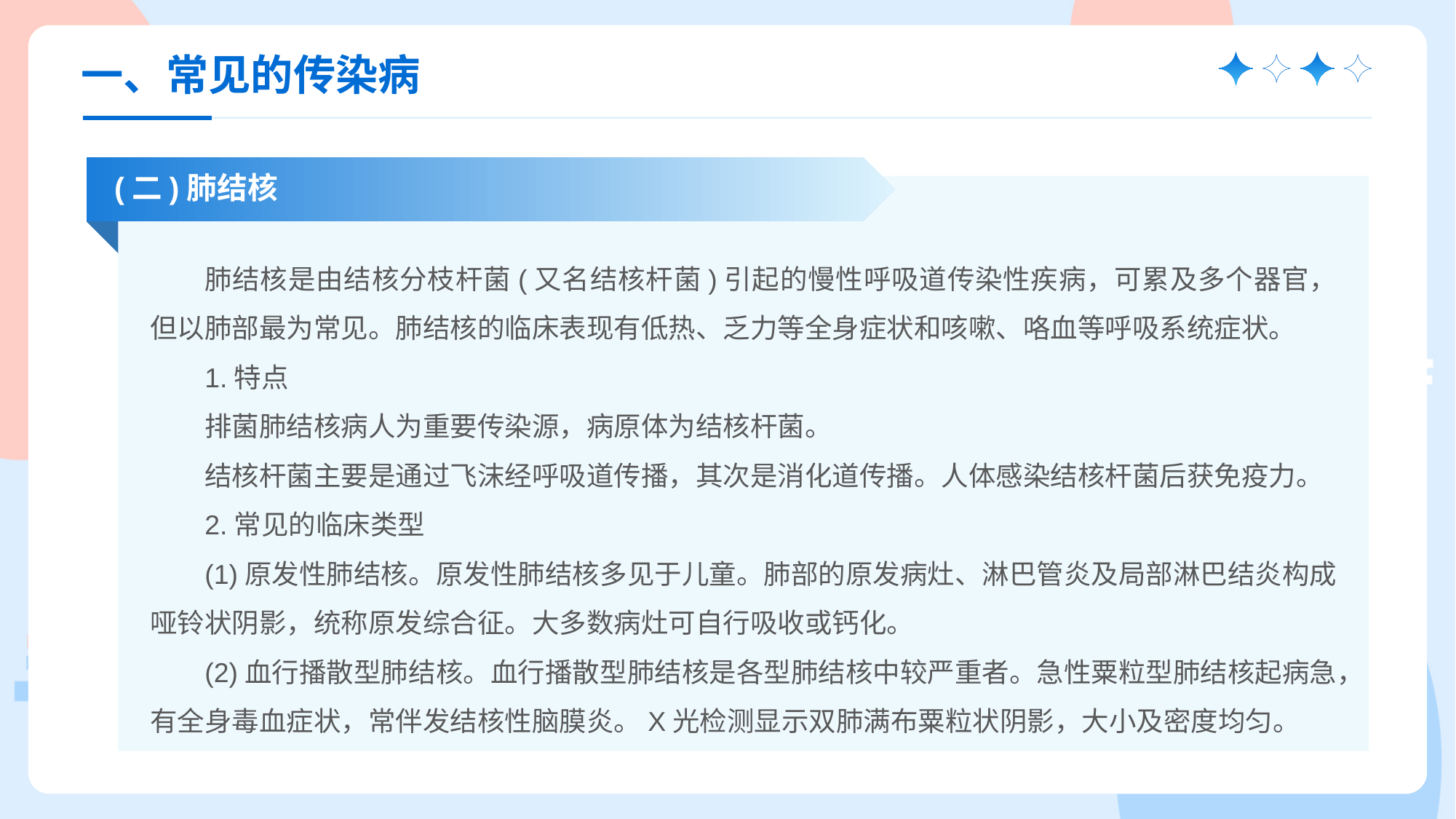

一、常见的传染病
(二)肺结核

肺结核是由结核分枝杆菌(又名结核杆菌)引起的慢性呼吸道传染性疾病，可累及多个器官，但以肺部最为常见。肺结核的临床表现有低热、乏力等全身症状和咳嗽、咯血等呼吸系统症状。
1.特点
排菌肺结核病人为重要传染源，病原体为结核杆菌。
结核杆菌主要是通过飞沫经呼吸道传播，其次是消化道传播。人体感染结核杆菌后获免疫力。
2.常见的临床类型
(1)原发性肺结核。原发性肺结核多见于儿童。肺部的原发病灶、淋巴管炎及局部淋巴结炎构成哑铃状阴影，统称原发综合征。大多数病灶可自行吸收或钙化。
(2)血行播散型肺结核。血行播散型肺结核是各型肺结核中较严重者。急性粟粒型肺结核起病急，有全身毒血症状，常伴发结核性脑膜炎。X光检测显示双肺满布粟粒状阴影，大小及密度均匀。